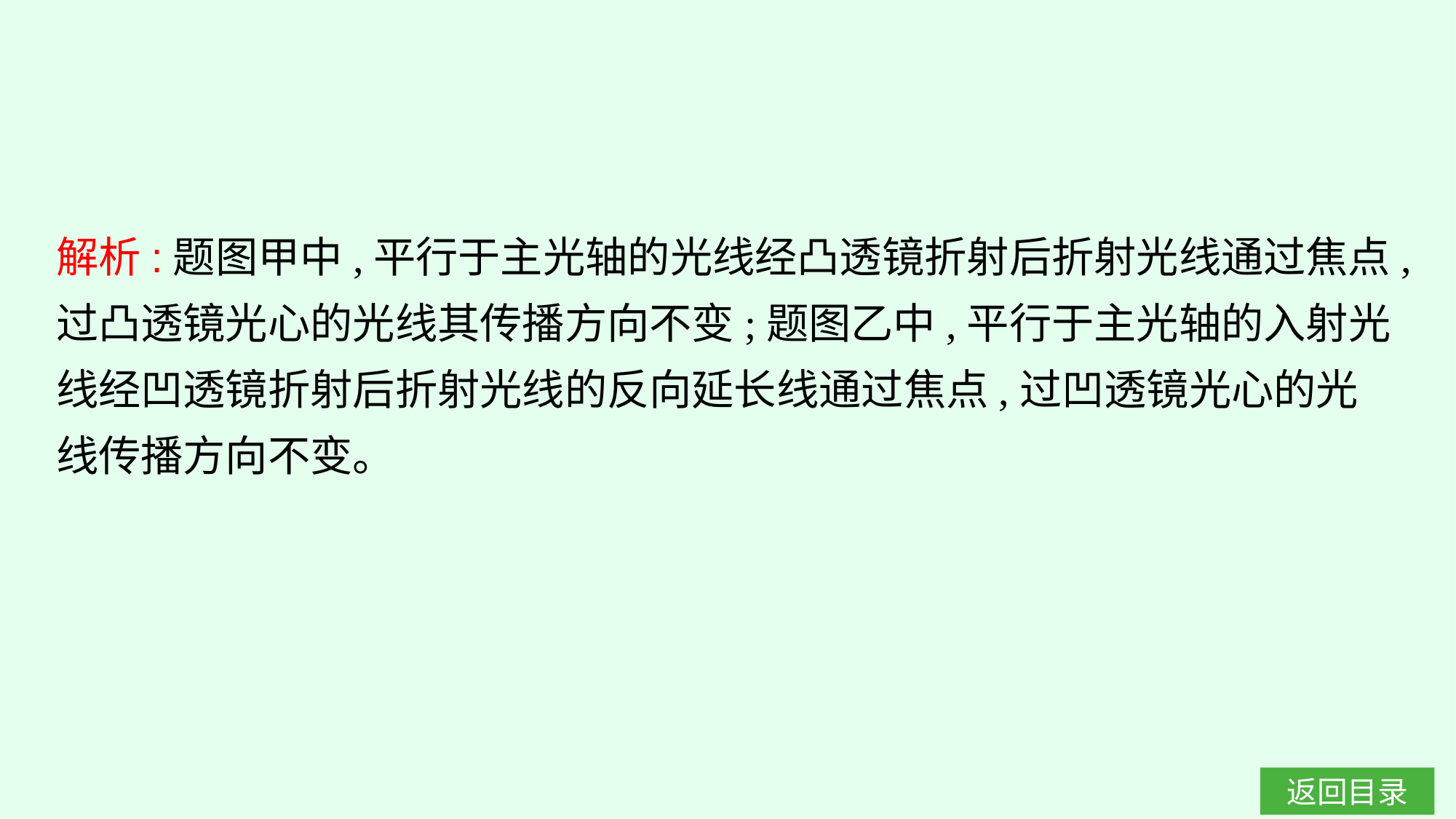

解析:题图甲中,平行于主光轴的光线经凸透镜折射后折射光线通过焦点,过凸透镜光心的光线其传播方向不变;题图乙中,平行于主光轴的入射光线经凹透镜折射后折射光线的反向延长线通过焦点,过凹透镜光心的光线传播方向不变。